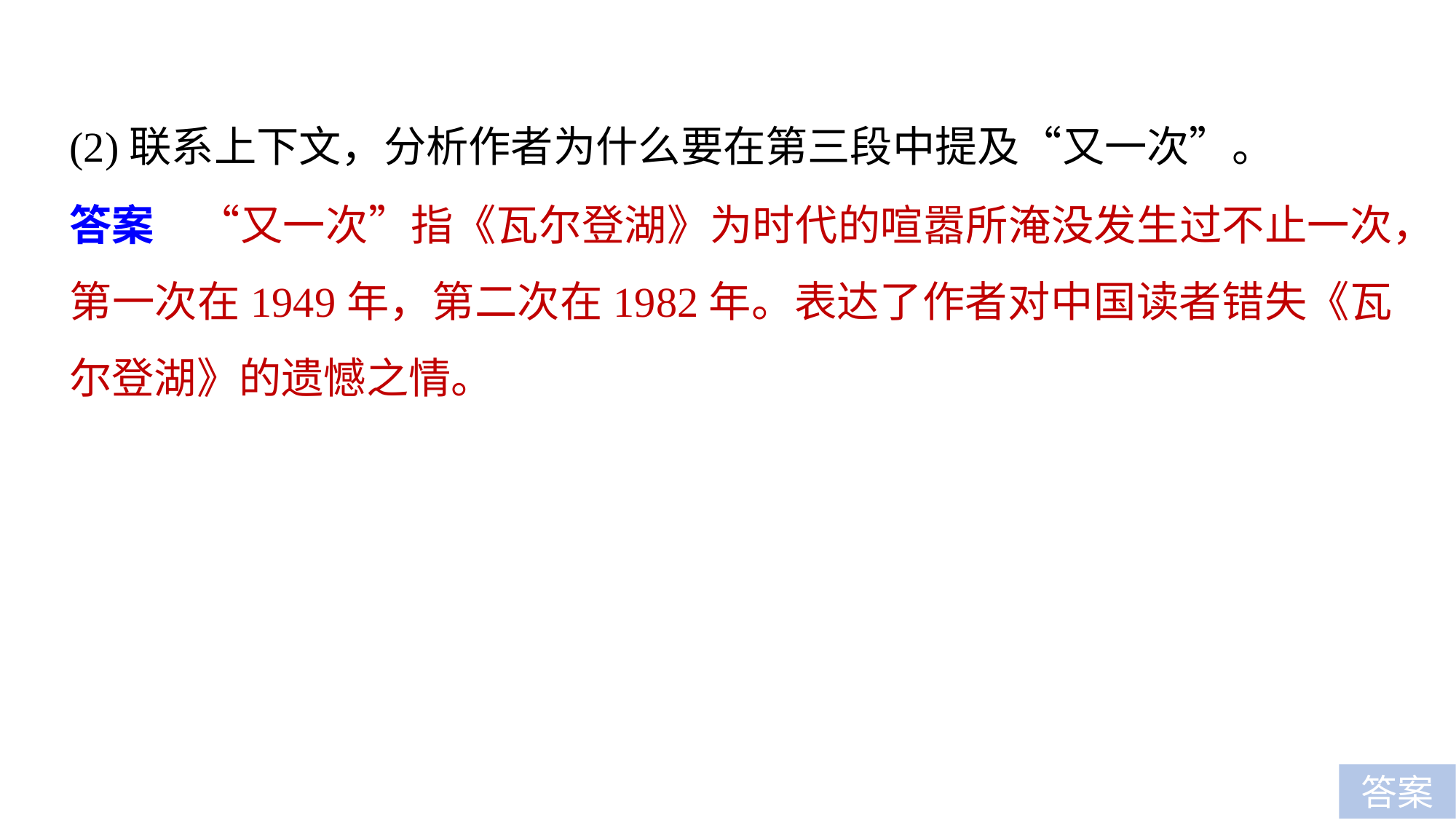

(2)联系上下文，分析作者为什么要在第三段中提及“又一次”。
答案　“又一次”指《瓦尔登湖》为时代的喧嚣所淹没发生过不止一次，第一次在1949年，第二次在1982年。表达了作者对中国读者错失《瓦尔登湖》的遗憾之情。
答案